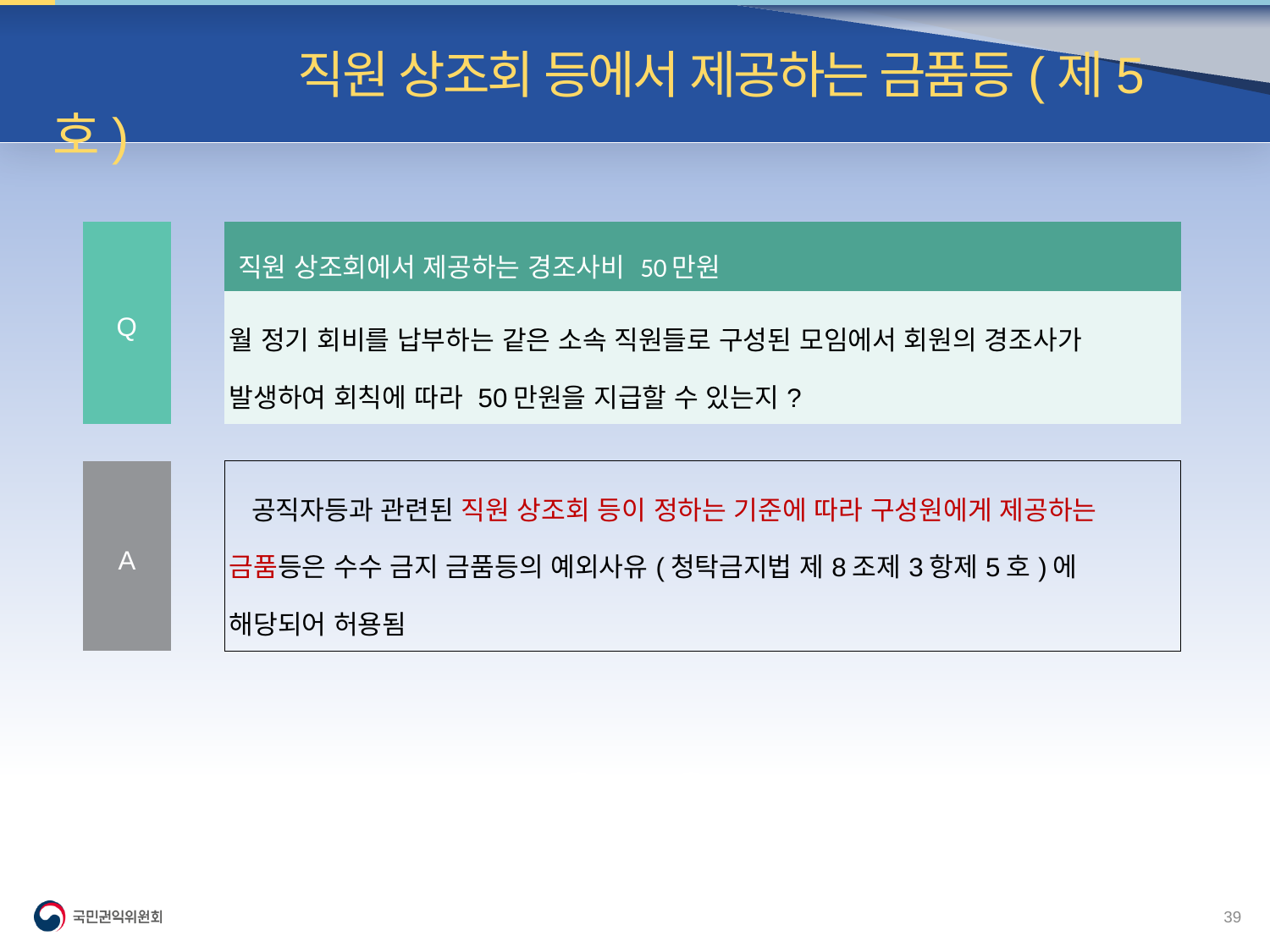

빈발 질의| 직원 상조회 등에서 제공하는 금품등(제5호)

| Q |  | 직원 상조회에서 제공하는 경조사비 50만원 |
| --- | --- | --- |
|  |  | 월 정기 회비를 납부하는 같은 소속 직원들로 구성된 모임에서 회원의 경조사가 발생하여 회칙에 따라 50만원을 지급할 수 있는지? |
|  |  |  |
| A |  | 공직자등과 관련된 직원 상조회 등이 정하는 기준에 따라 구성원에게 제공하는 금품등은 수수 금지 금품등의 예외사유(청탁금지법 제8조제3항제5호)에 해당되어 허용됨 |

39